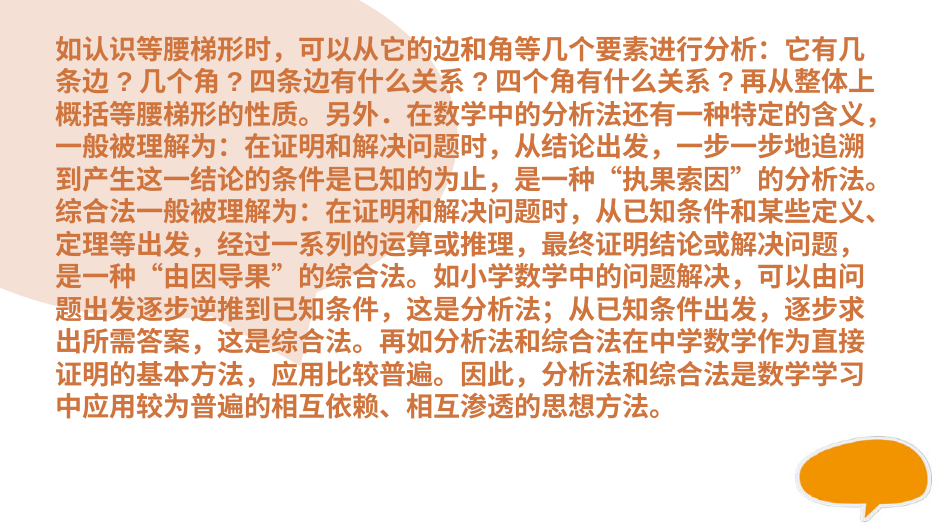

如认识等腰梯形时，可以从它的边和角等几个要素进行分析：它有几条边?几个角?四条边有什么关系?四个角有什么关系?再从整体上概括等腰梯形的性质。另外．在数学中的分析法还有一种特定的含义，一般被理解为：在证明和解决问题时，从结论出发，一步一步地追溯到产生这一结论的条件是已知的为止，是一种“执果索因”的分析法。综合法一般被理解为：在证明和解决问题时，从已知条件和某些定义、定理等出发，经过一系列的运算或推理，最终证明结论或解决问题，是一种“由因导果”的综合法。如小学数学中的问题解决，可以由问题出发逐步逆推到已知条件，这是分析法；从已知条件出发，逐步求出所需答案，这是综合法。再如分析法和综合法在中学数学作为直接证明的基本方法，应用比较普遍。因此，分析法和综合法是数学学习中应用较为普遍的相互依赖、相互渗透的思想方法。